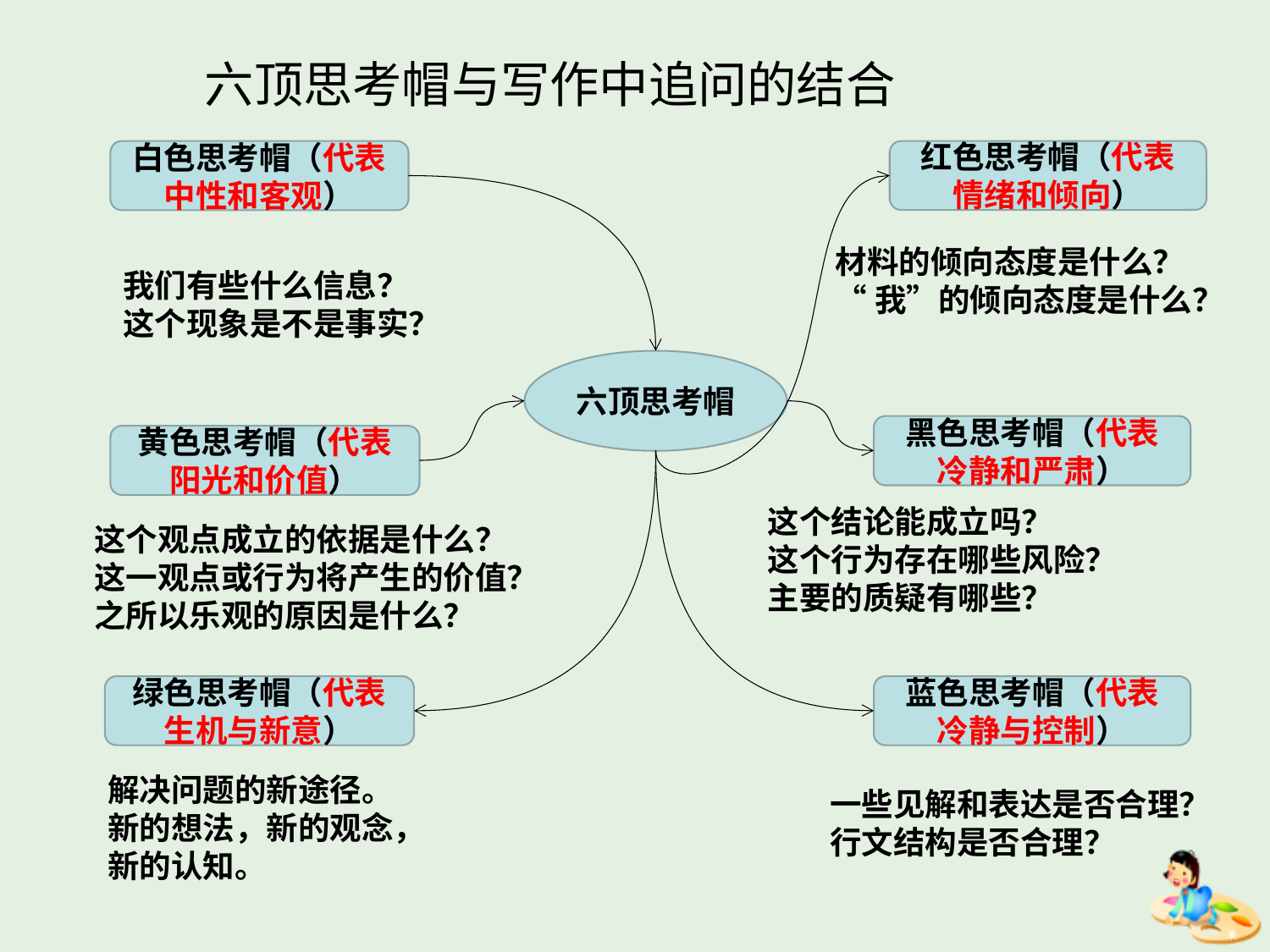

# 六顶思考帽与写作中追问的结合
白色思考帽（代表中性和客观）
红色思考帽（代表情绪和倾向）
材料的倾向态度是什么？
“我”的倾向态度是什么？
我们有些什么信息？
这个现象是不是事实？

六顶思考帽
黑色思考帽（代表冷静和严肃）
黄色思考帽（代表阳光和价值）
这个结论能成立吗？
这个行为存在哪些风险？
主要的质疑有哪些？
这个观点成立的依据是什么？
这一观点或行为将产生的价值？
之所以乐观的原因是什么？
绿色思考帽（代表生机与新意）
蓝色思考帽（代表冷静与控制）
解决问题的新途径。
新的想法，新的观念，新的认知。
一些见解和表达是否合理？
行文结构是否合理？